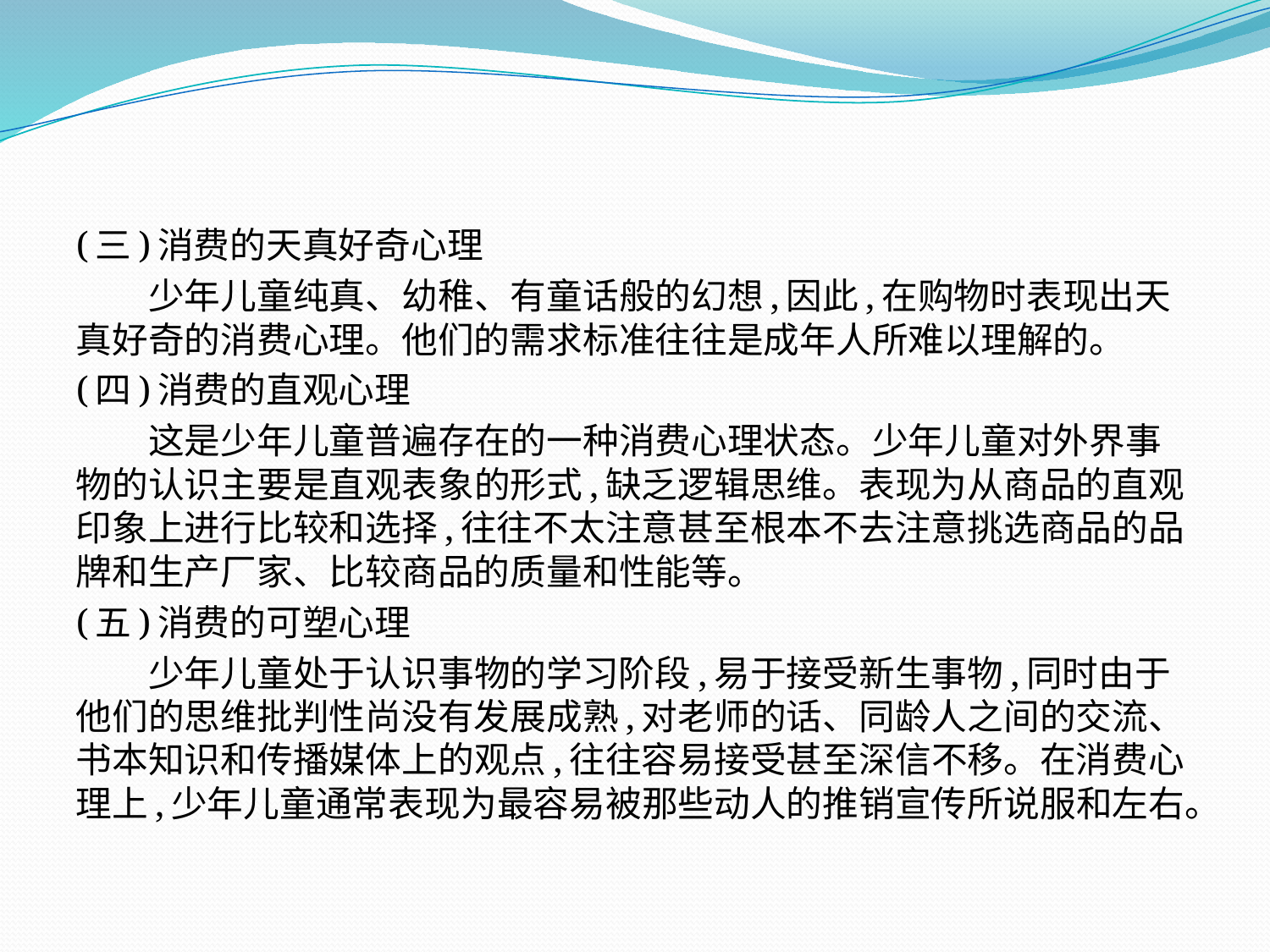

(三)消费的天真好奇心理
　　少年儿童纯真、幼稚、有童话般的幻想,因此,在购物时表现出天真好奇的消费心理。他们的需求标准往往是成年人所难以理解的。
(四)消费的直观心理
　　这是少年儿童普遍存在的一种消费心理状态。少年儿童对外界事物的认识主要是直观表象的形式,缺乏逻辑思维。表现为从商品的直观印象上进行比较和选择,往往不太注意甚至根本不去注意挑选商品的品牌和生产厂家、比较商品的质量和性能等。
(五)消费的可塑心理
　　少年儿童处于认识事物的学习阶段,易于接受新生事物,同时由于他们的思维批判性尚没有发展成熟,对老师的话、同龄人之间的交流、书本知识和传播媒体上的观点,往往容易接受甚至深信不移。在消费心理上,少年儿童通常表现为最容易被那些动人的推销宣传所说服和左右。